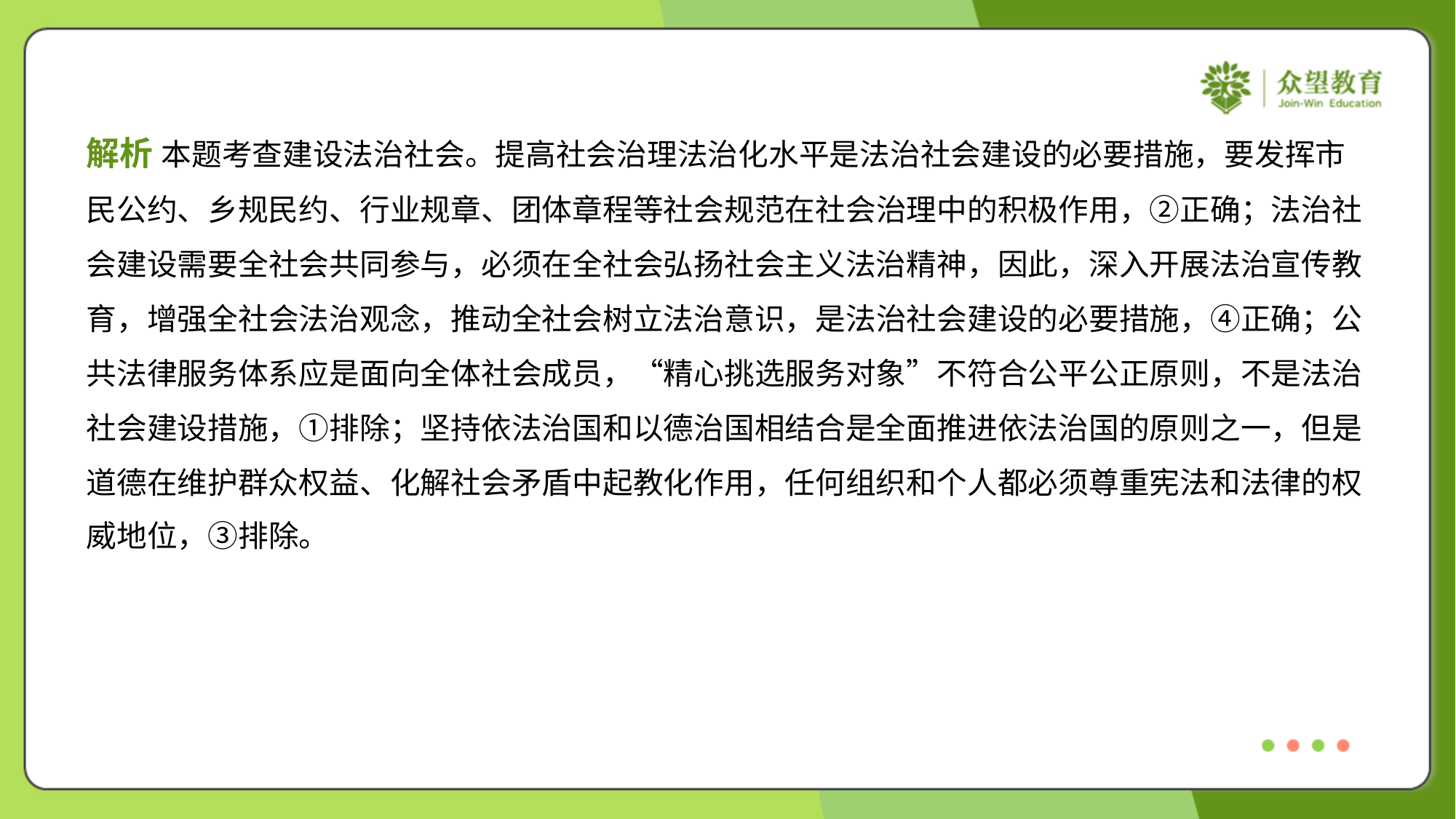

解析 本题考查建设法治社会。提高社会治理法治化水平是法治社会建设的必要措施，要发挥市
民公约、乡规民约、行业规章、团体章程等社会规范在社会治理中的积极作用，②正确；法治社
会建设需要全社会共同参与，必须在全社会弘扬社会主义法治精神，因此，深入开展法治宣传教
育，增强全社会法治观念，推动全社会树立法治意识，是法治社会建设的必要措施，④正确；公
共法律服务体系应是面向全体社会成员，“精心挑选服务对象”不符合公平公正原则，不是法治
社会建设措施，①排除；坚持依法治国和以德治国相结合是全面推进依法治国的原则之一，但是
道德在维护群众权益、化解社会矛盾中起教化作用，任何组织和个人都必须尊重宪法和法律的权
威地位，③排除。